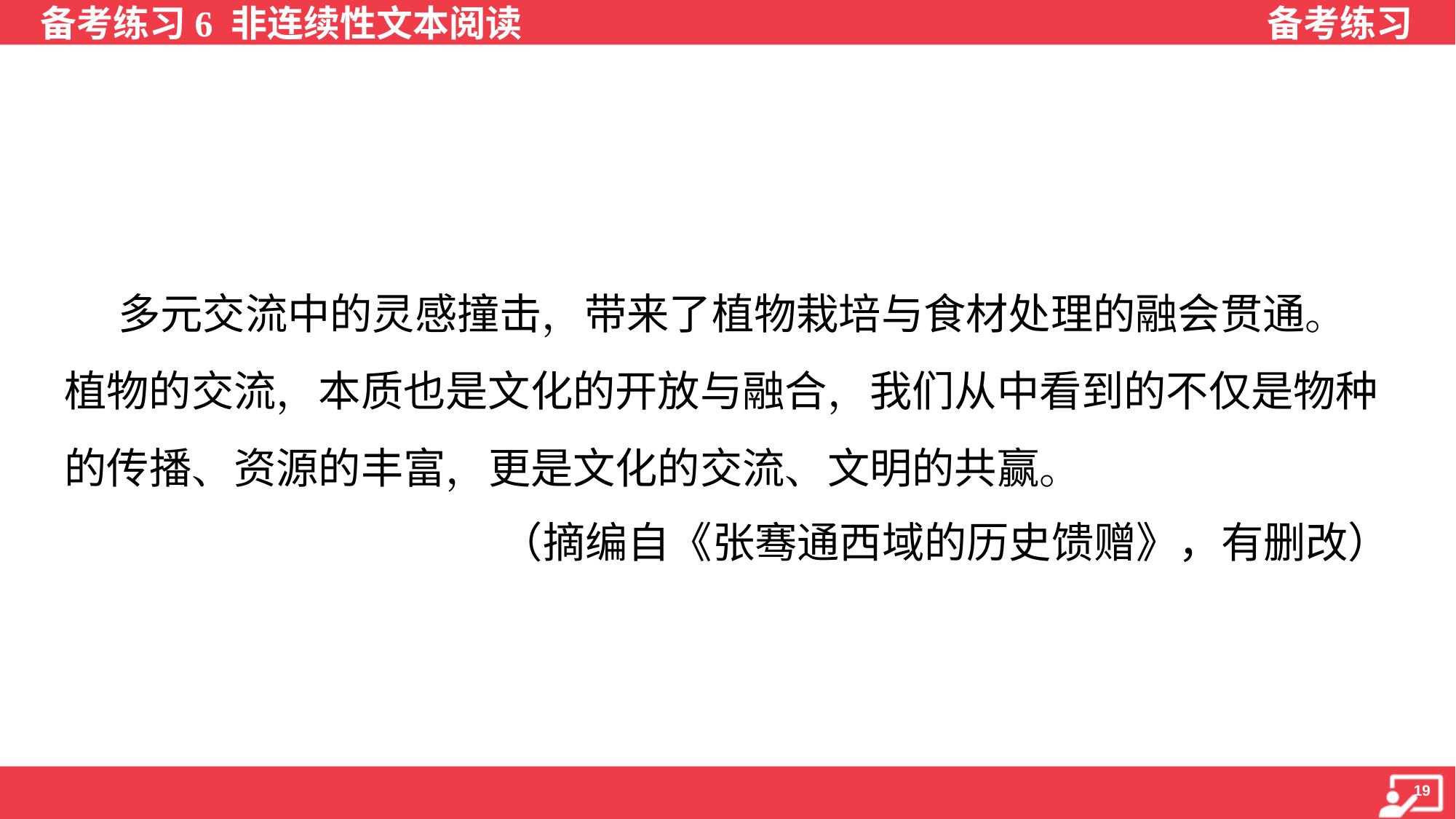

多元交流中的灵感撞击，带来了植物栽培与食材处理的融会贯通。
植物的交流，本质也是文化的开放与融合，我们从中看到的不仅是物种
的传播、资源的丰富，更是文化的交流、文明的共赢。
（摘编自《张骞通西域的历史馈赠》，有删改）